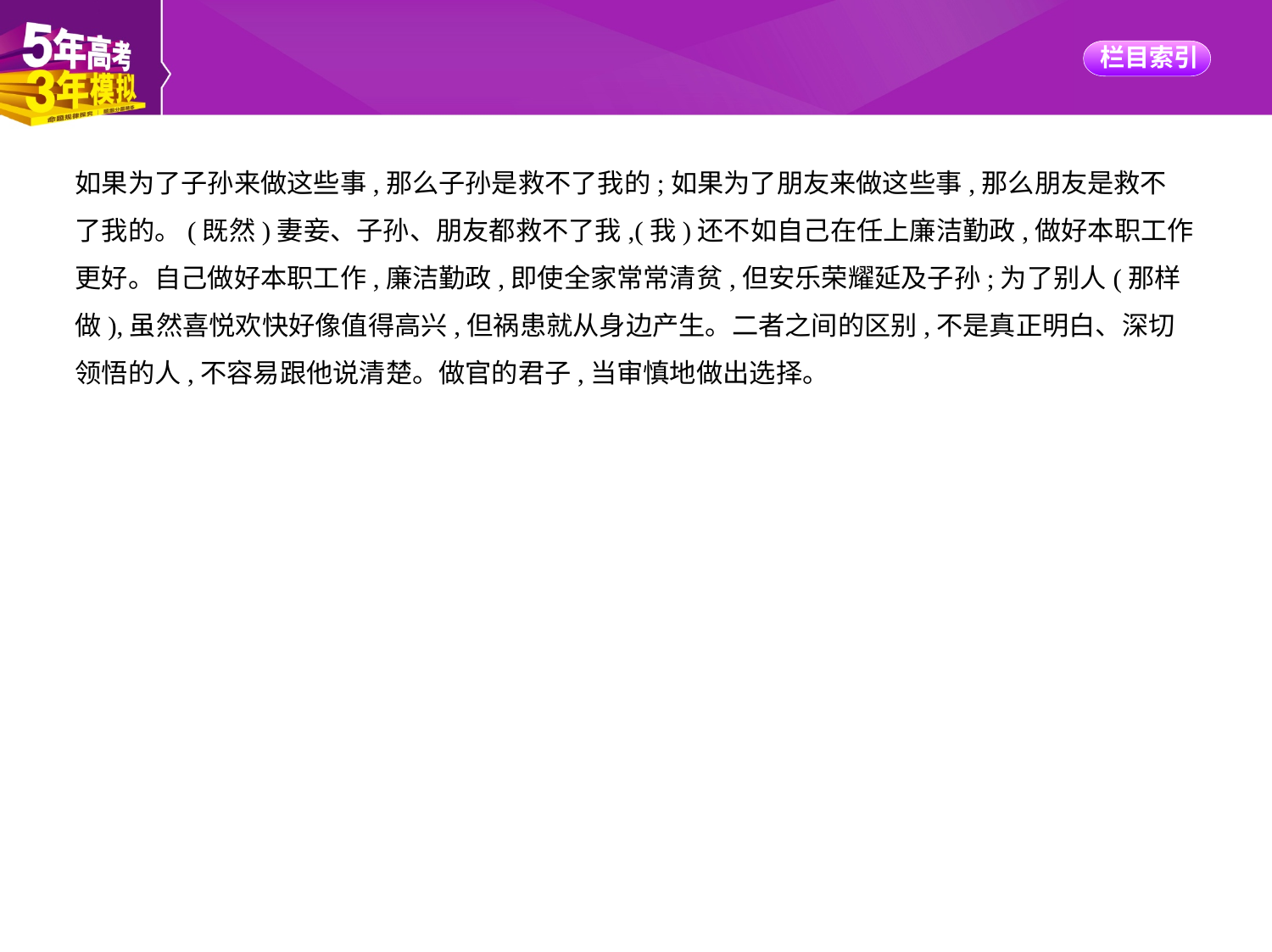

如果为了子孙来做这些事,那么子孙是救不了我的;如果为了朋友来做这些事,那么朋友是救不
了我的。(既然)妻妾、子孙、朋友都救不了我,(我)还不如自己在任上廉洁勤政,做好本职工作
更好。自己做好本职工作,廉洁勤政,即使全家常常清贫,但安乐荣耀延及子孙;为了别人(那样
做),虽然喜悦欢快好像值得高兴,但祸患就从身边产生。二者之间的区别,不是真正明白、深切
领悟的人,不容易跟他说清楚。做官的君子,当审慎地做出选择。